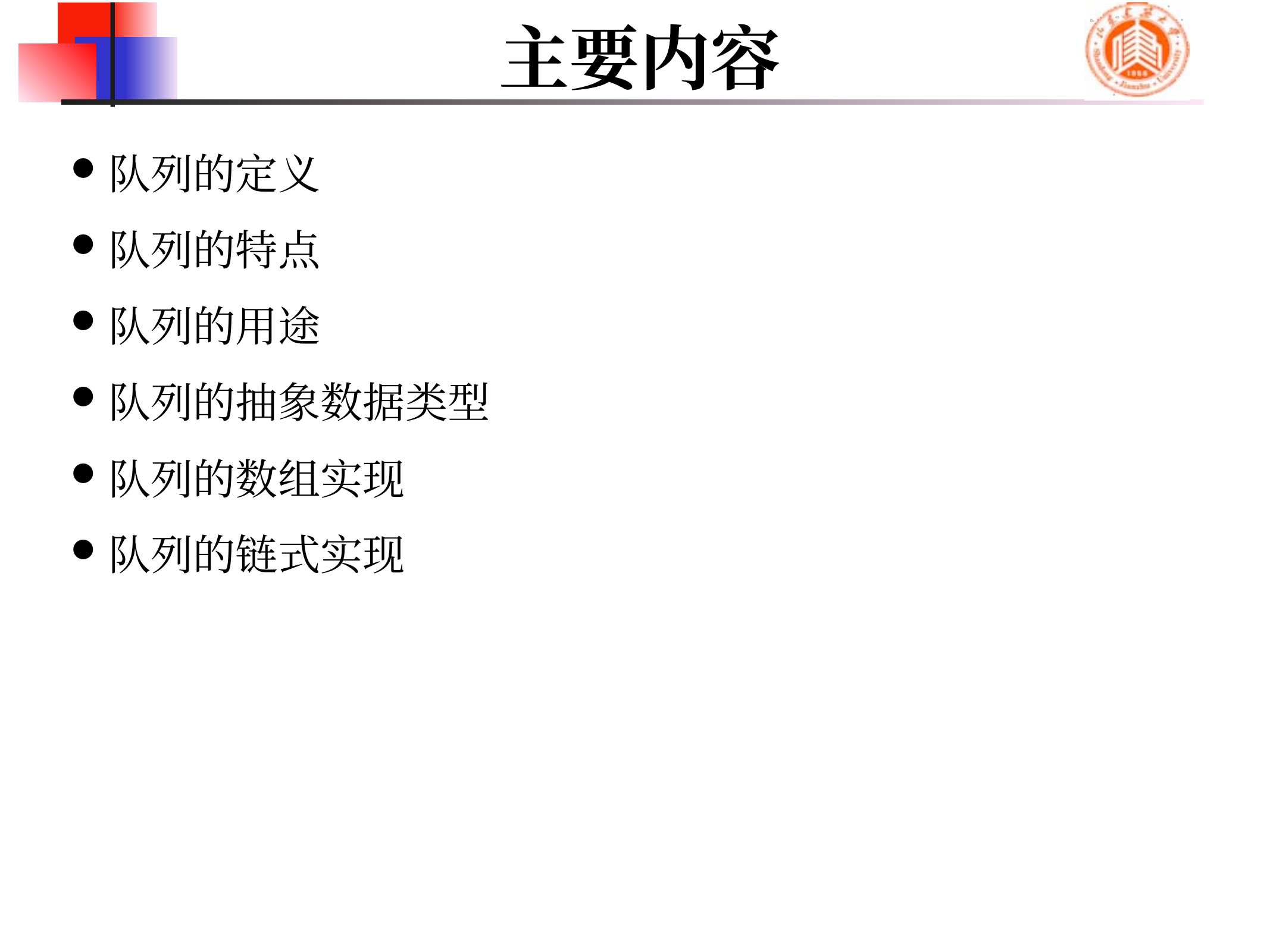

# 主要内容
队列的定义
队列的特点
队列的用途
队列的抽象数据类型
队列的数组实现
队列的链式实现